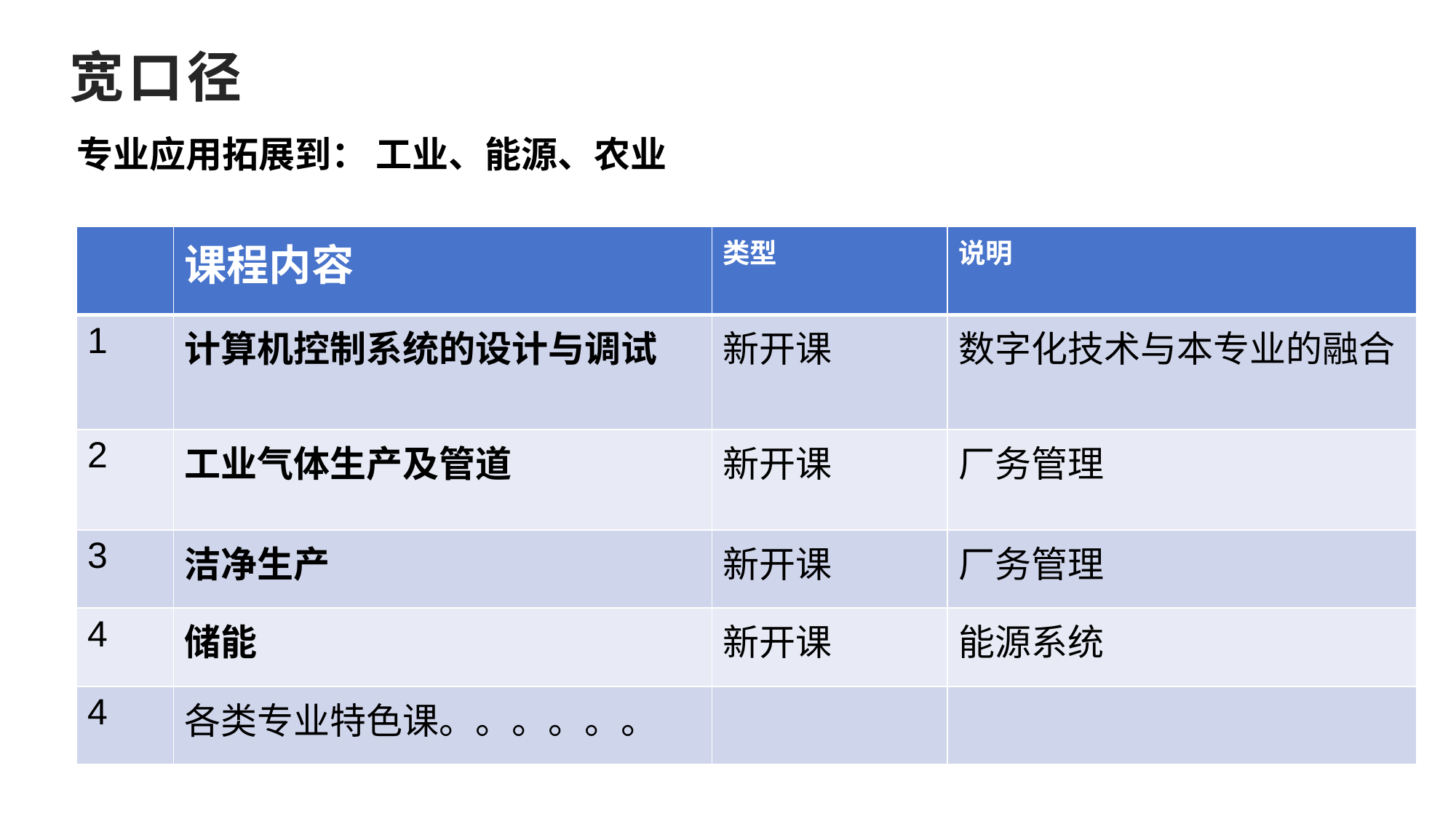

# 宽口径
专业应用拓展到： 工业、能源、农业
|  | 课程内容 | 类型 | 说明 |
| --- | --- | --- | --- |
| 1 | 计算机控制系统的设计与调试 | 新开课 | 数字化技术与本专业的融合 |
| 2 | 工业气体生产及管道 | 新开课 | 厂务管理 |
| 3 | 洁净生产 | 新开课 | 厂务管理 |
| 4 | 储能 | 新开课 | 能源系统 |
| 4 | 各类专业特色课。。。。。。 |  |  |